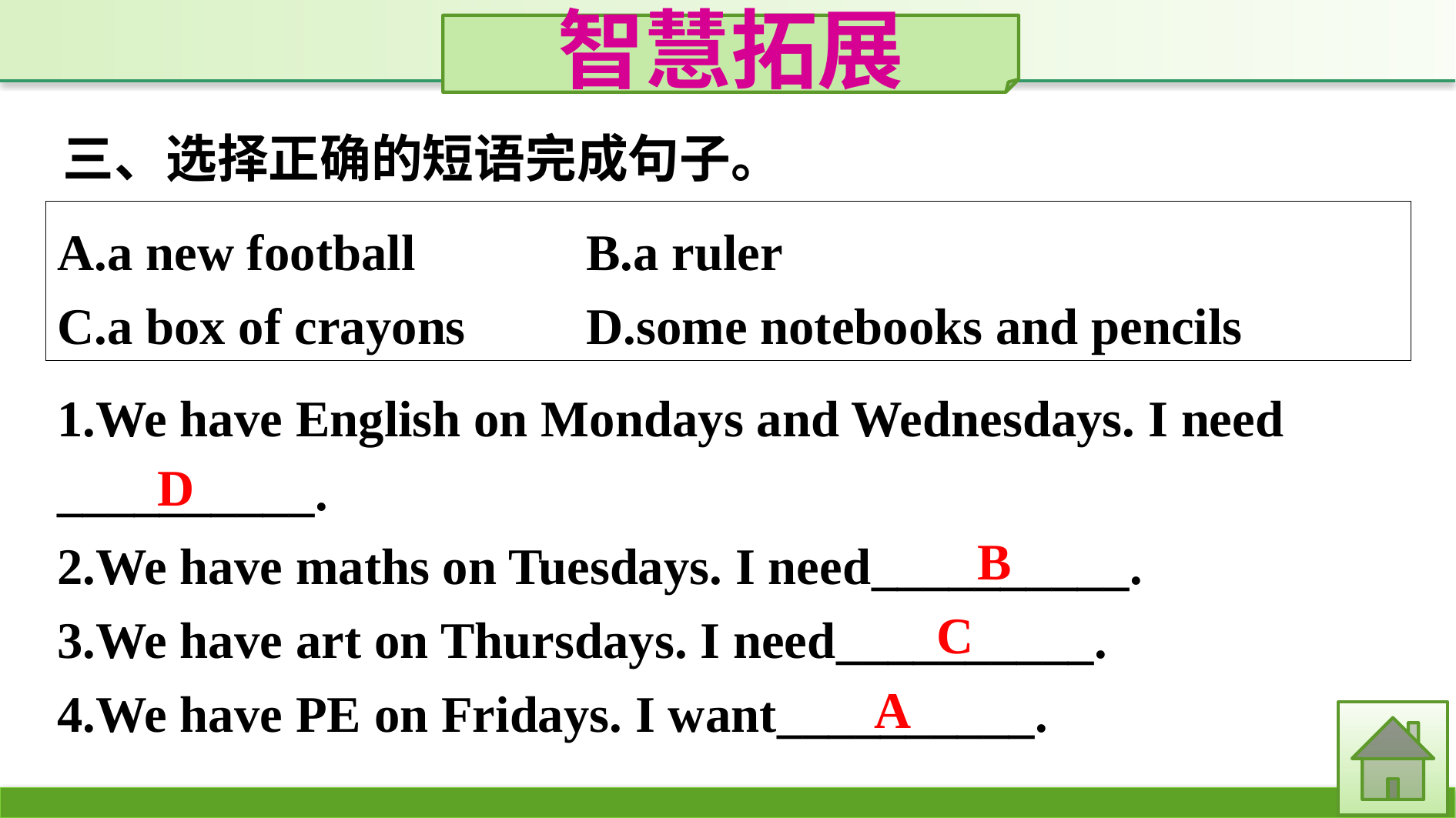

智慧拓展
三、选择正确的短语完成句子。
A.a new football		B.a ruler
C.a box of crayons	D.some notebooks and pencils
1.We have English on Mondays and Wednesdays. I need __________.
2.We have maths on Tuesdays. I need__________.
3.We have art on Thursdays. I need__________.
4.We have PE on Fridays. I want__________.
D
B
C
A